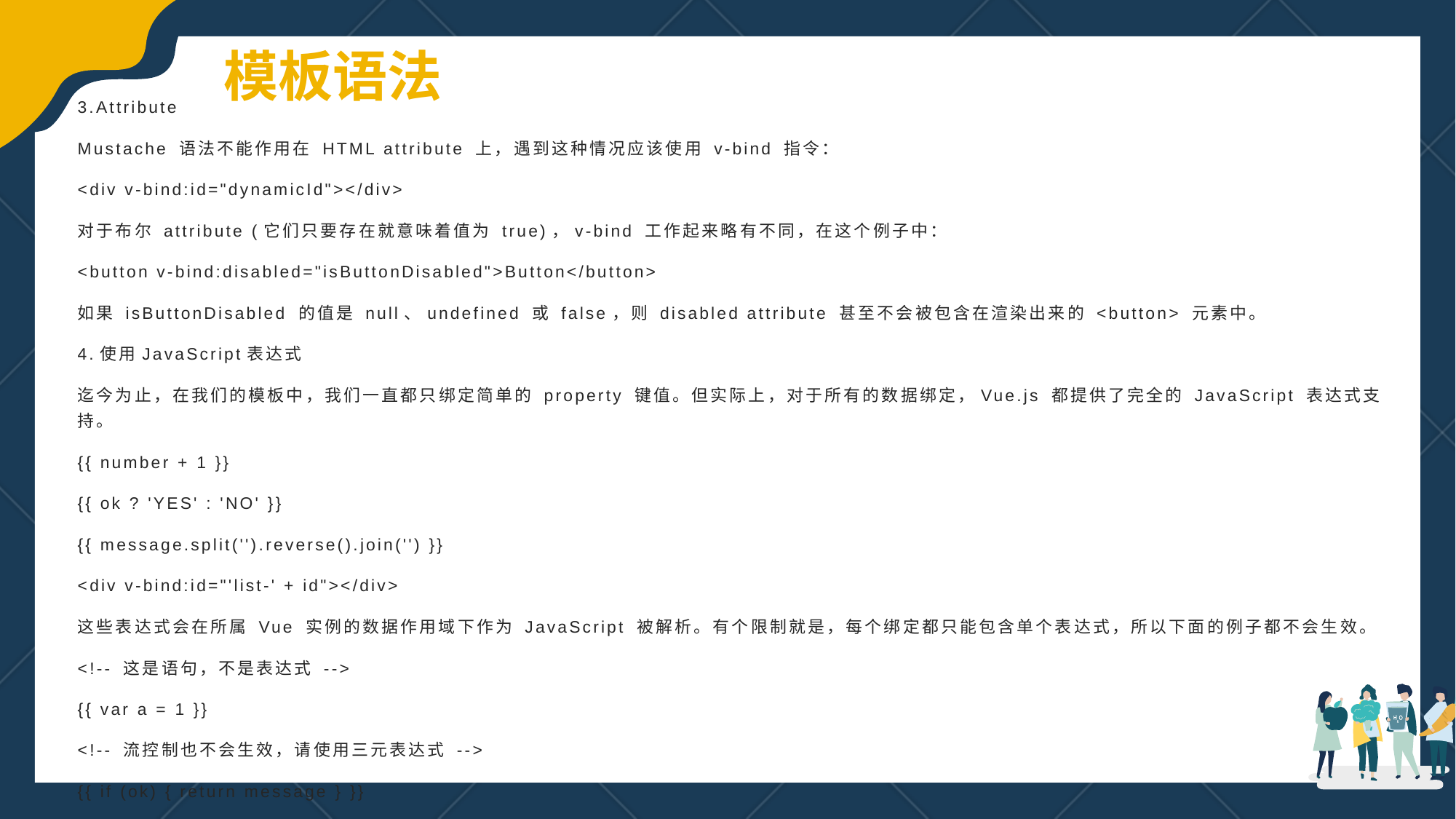

模板语法
3.Attribute
Mustache 语法不能作用在 HTML attribute 上，遇到这种情况应该使用 v-bind 指令：
<div v-bind:id="dynamicId"></div>
对于布尔 attribute (它们只要存在就意味着值为 true)，v-bind 工作起来略有不同，在这个例子中：
<button v-bind:disabled="isButtonDisabled">Button</button>
如果 isButtonDisabled 的值是 null、undefined 或 false，则 disabled attribute 甚至不会被包含在渲染出来的 <button> 元素中。
4.使用JavaScript表达式
迄今为止，在我们的模板中，我们一直都只绑定简单的 property 键值。但实际上，对于所有的数据绑定，Vue.js 都提供了完全的 JavaScript 表达式支持。
{{ number + 1 }}
{{ ok ? 'YES' : 'NO' }}
{{ message.split('').reverse().join('') }}
<div v-bind:id="'list-' + id"></div>
这些表达式会在所属 Vue 实例的数据作用域下作为 JavaScript 被解析。有个限制就是，每个绑定都只能包含单个表达式，所以下面的例子都不会生效。
<!-- 这是语句，不是表达式 -->
{{ var a = 1 }}
<!-- 流控制也不会生效，请使用三元表达式 -->
{{ if (ok) { return message } }}